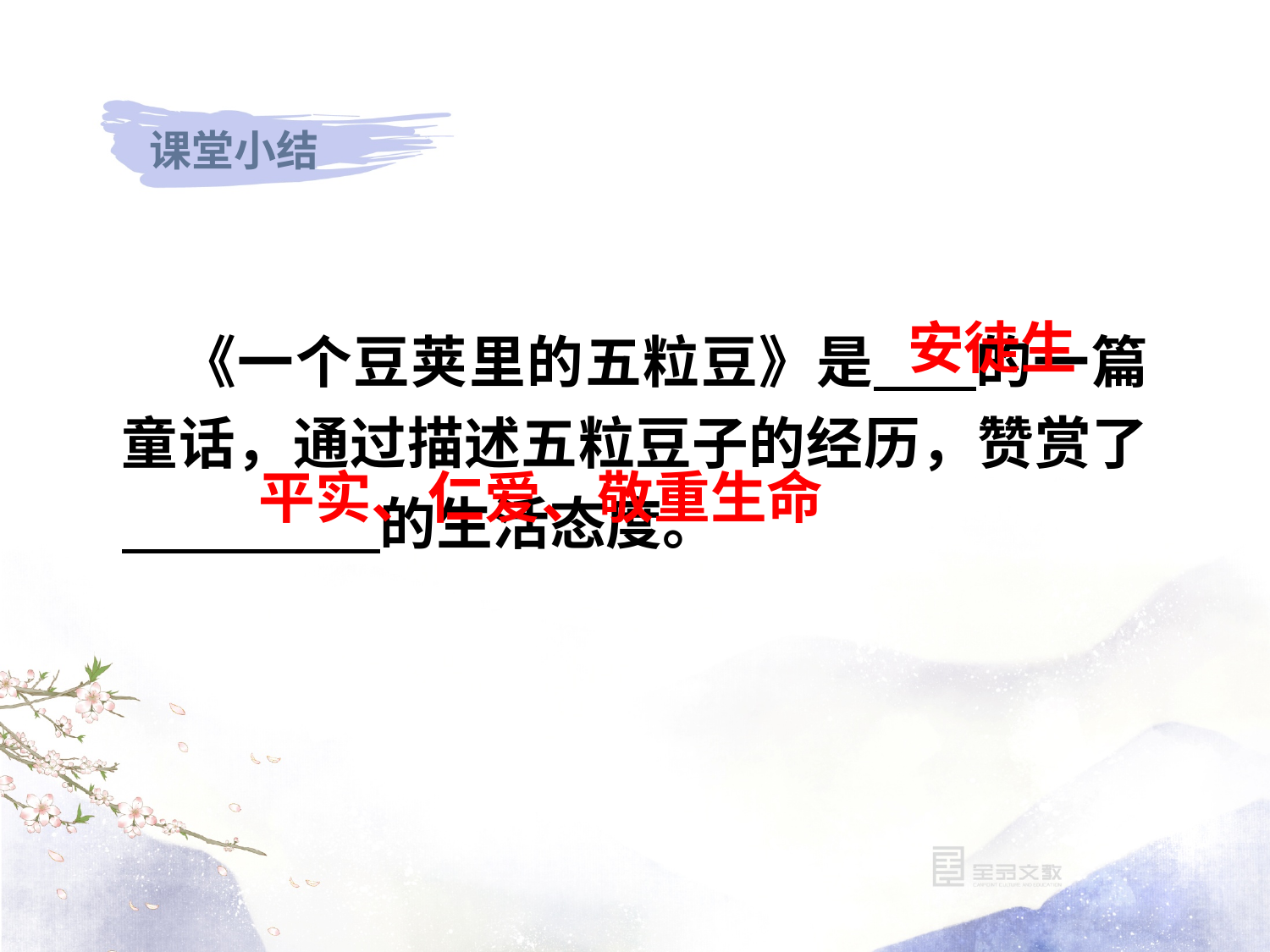

安徒生
   《一个豆荚里的五粒豆》是       的一篇童话，通过描述五粒豆子的经历，赞赏了                     的生活态度。
平实、仁爱、敬重生命